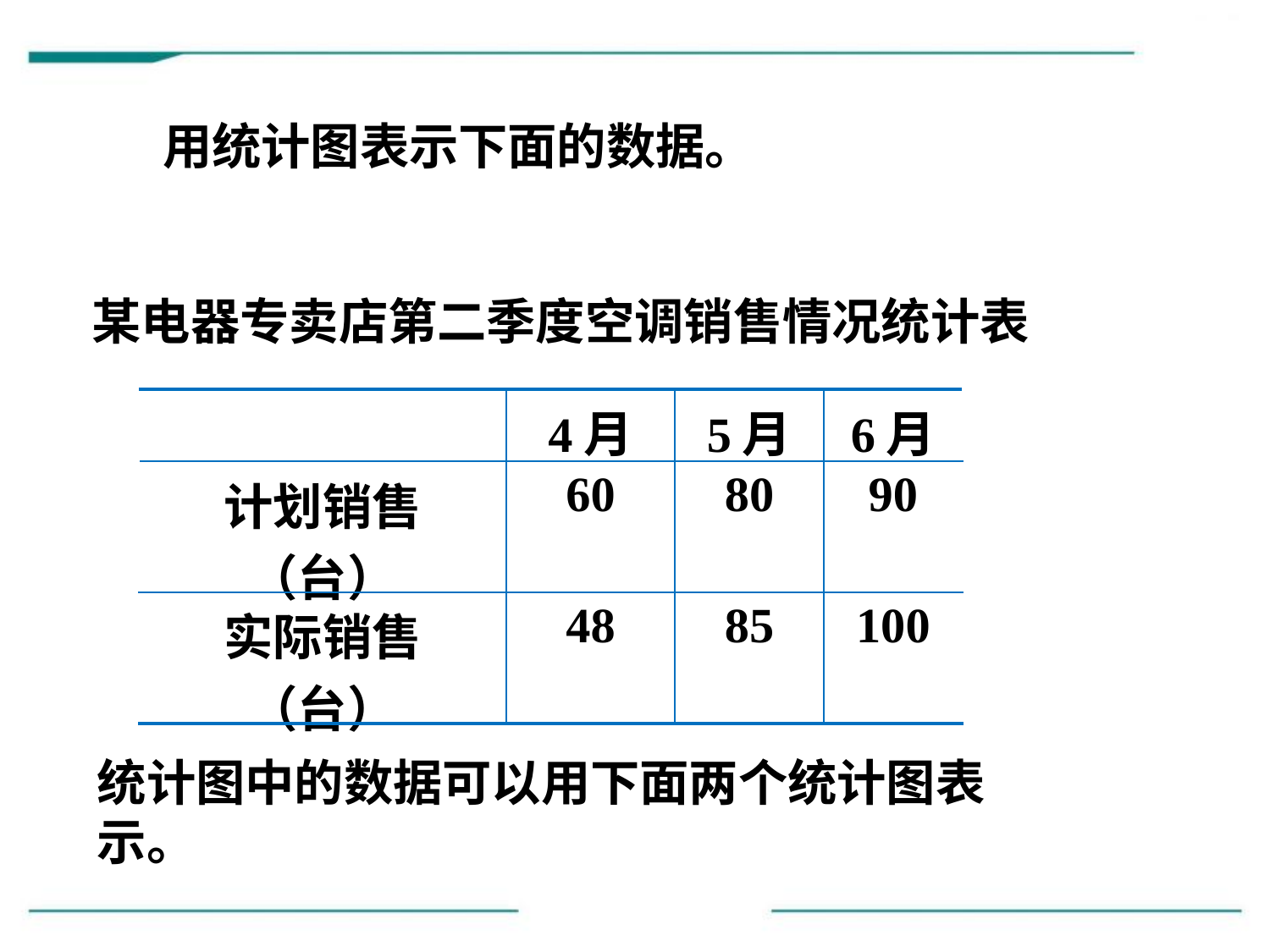

用统计图表示下面的数据。
某电器专卖店第二季度空调销售情况统计表
|  | 4月 | 5月 | 6月 |
| --- | --- | --- | --- |
| 计划销售（台） | 60 | 80 | 90 |
| 实际销售（台） | 48 | 85 | 100 |
统计图中的数据可以用下面两个统计图表示。